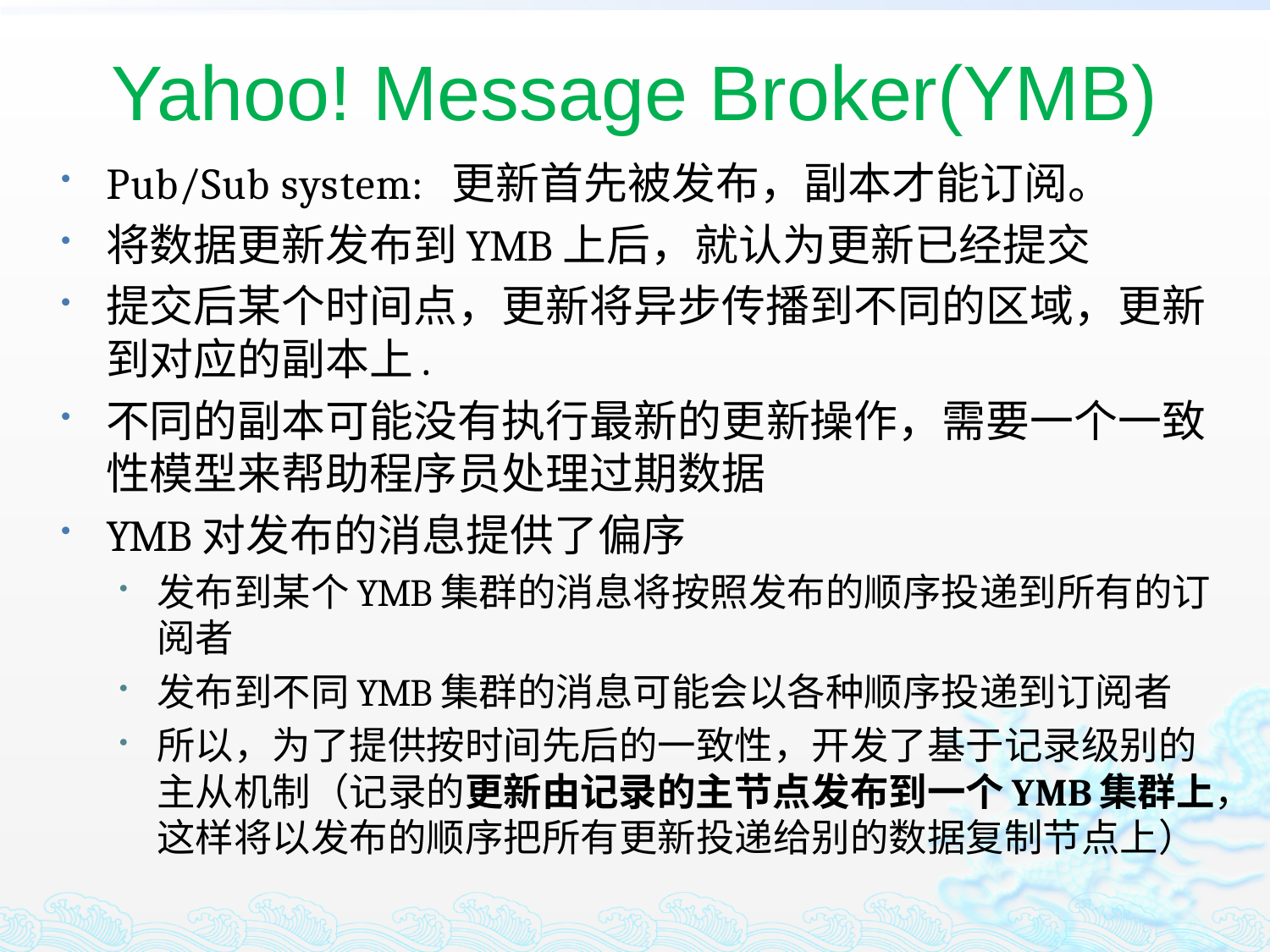

# Yahoo! Message Broker(YMB)
Pub/Sub system:  更新首先被发布，副本才能订阅。
将数据更新发布到YMB上后，就认为更新已经提交
提交后某个时间点，更新将异步传播到不同的区域，更新到对应的副本上.
不同的副本可能没有执行最新的更新操作，需要一个一致性模型来帮助程序员处理过期数据
YMB对发布的消息提供了偏序
发布到某个YMB集群的消息将按照发布的顺序投递到所有的订阅者
发布到不同YMB集群的消息可能会以各种顺序投递到订阅者
所以，为了提供按时间先后的一致性，开发了基于记录级别的主从机制（记录的更新由记录的主节点发布到一个YMB集群上，这样将以发布的顺序把所有更新投递给别的数据复制节点上）